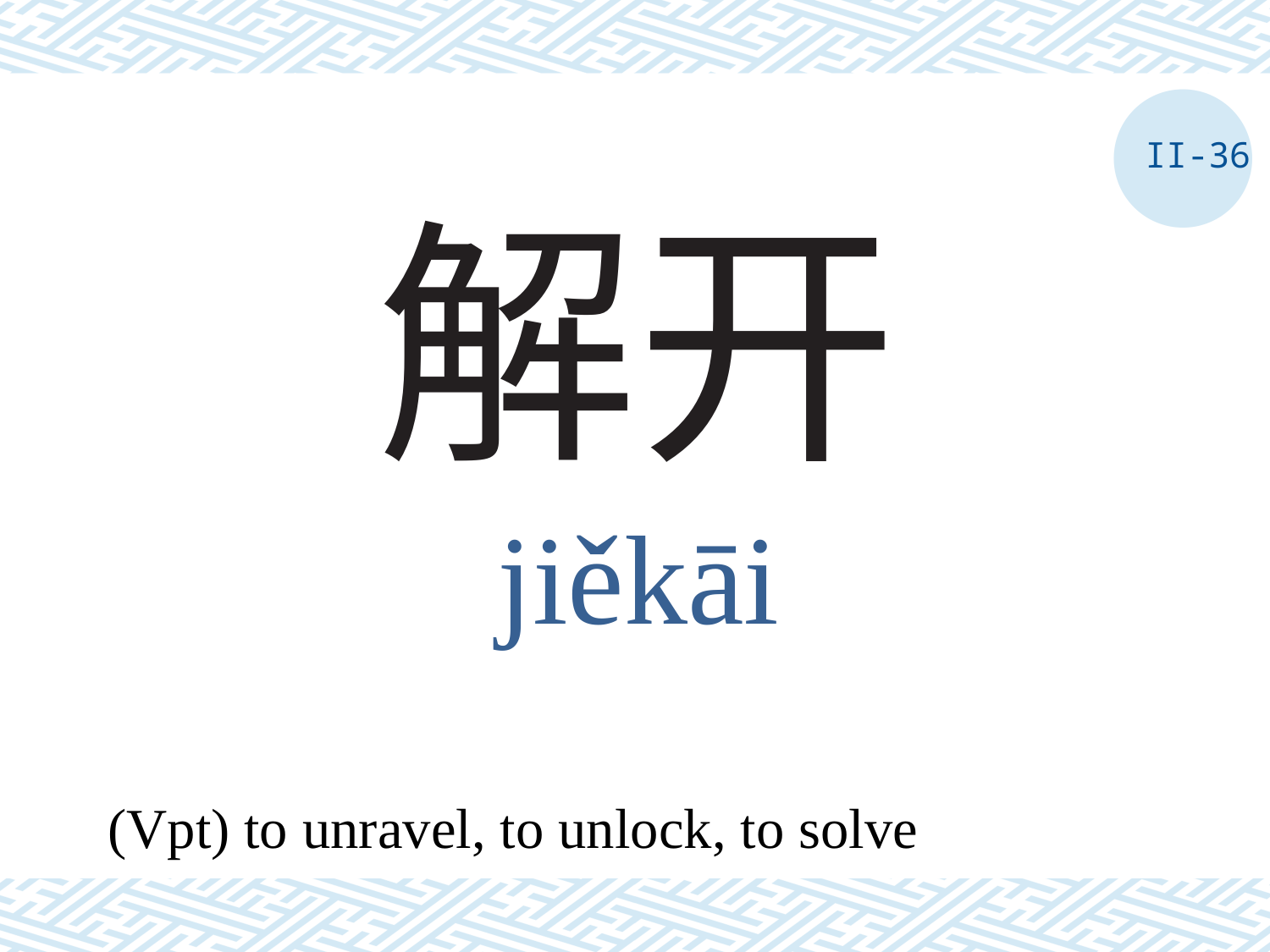

II-36

# 解开
jiěkāi
(Vpt) to unravel, to unlock, to solve